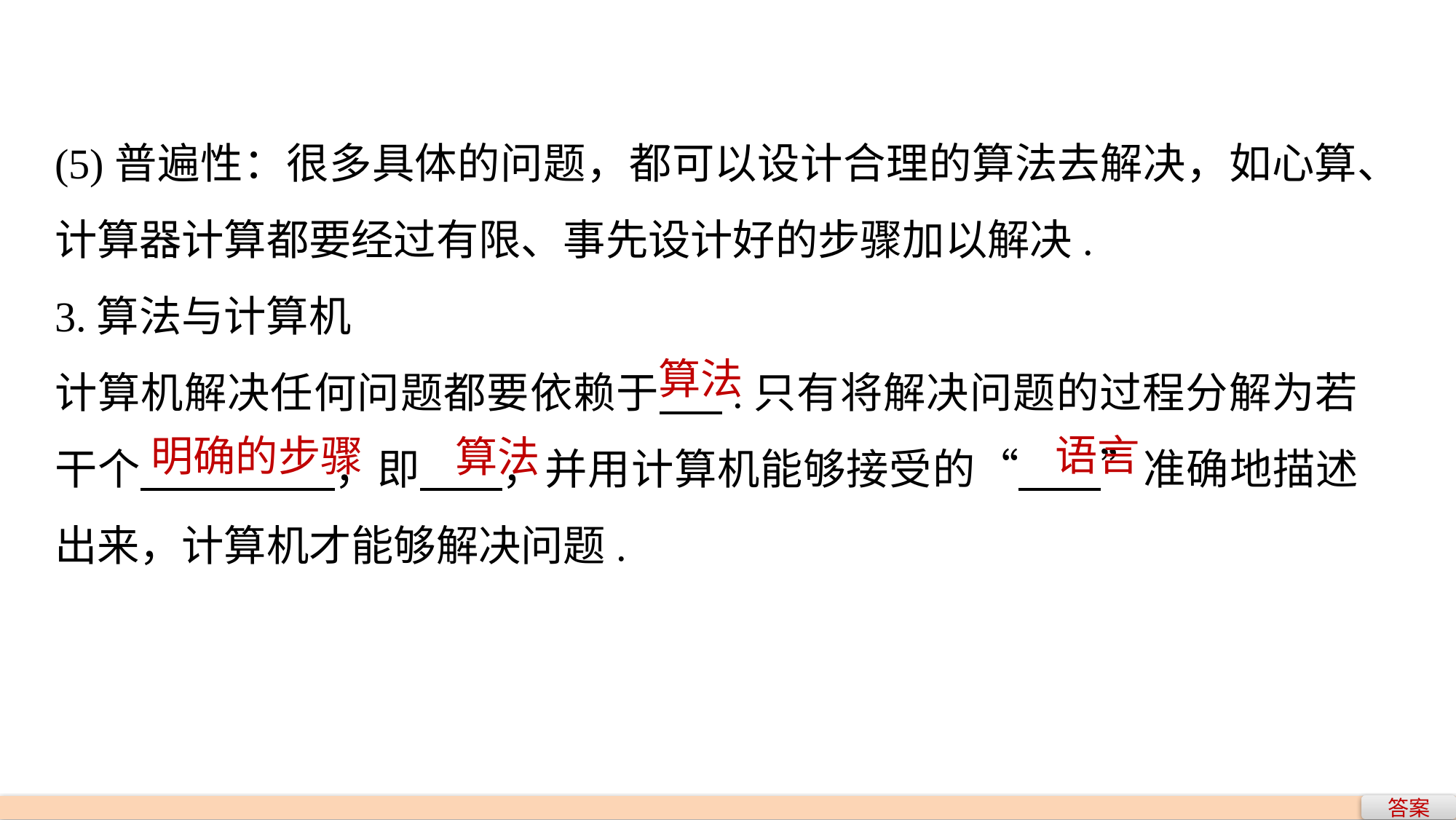

(5)普遍性：很多具体的问题，都可以设计合理的算法去解决，如心算、计算器计算都要经过有限、事先设计好的步骤加以解决.
3.算法与计算机
计算机解决任何问题都要依赖于      .只有将解决问题的过程分解为若干个                   ，即        ，并用计算机能够接受的“        ”准确地描述出来，计算机才能够解决问题.
算法
语言
明确的步骤
算法
答案